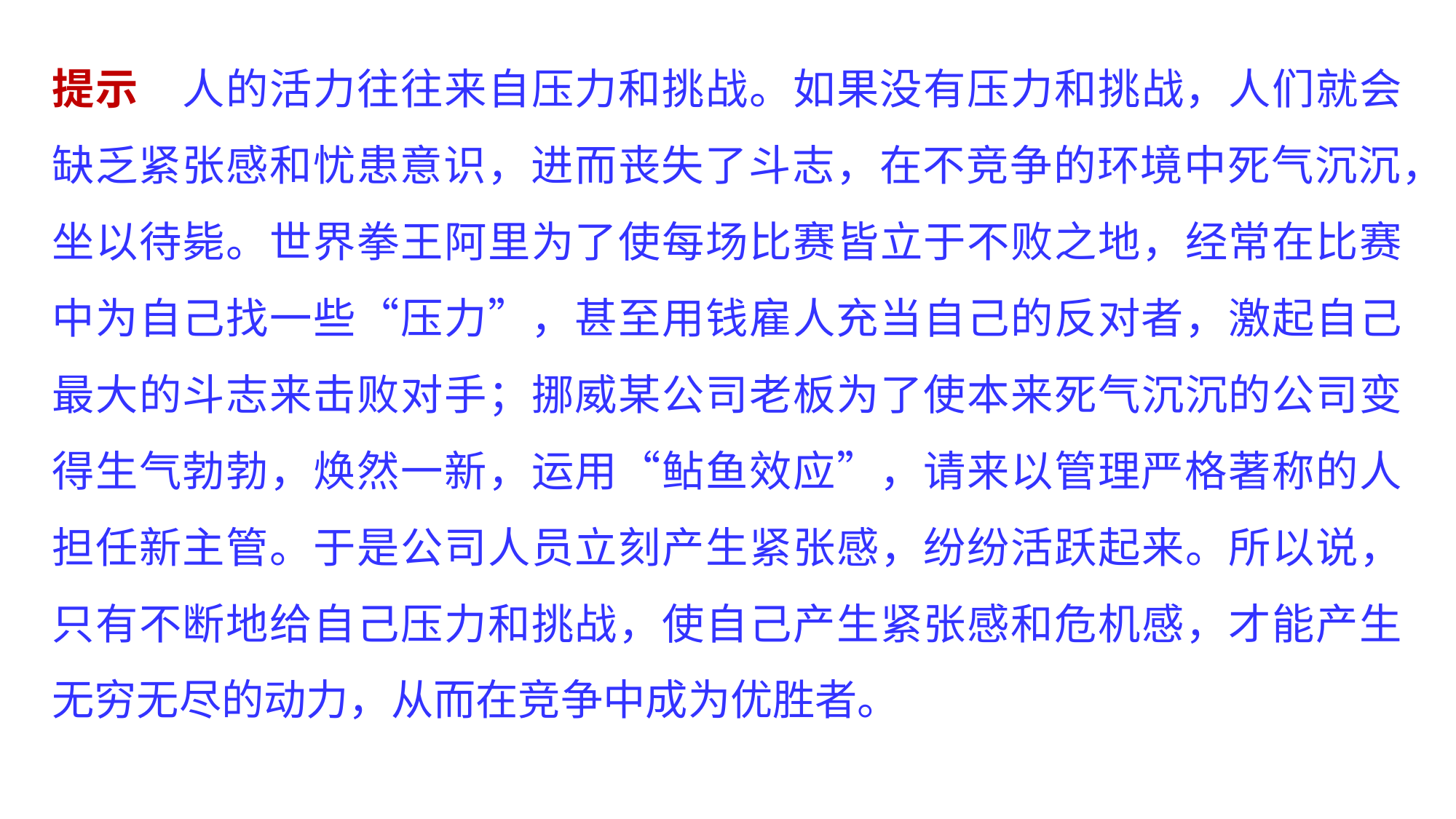

提示　人的活力往往来自压力和挑战。如果没有压力和挑战，人们就会缺乏紧张感和忧患意识，进而丧失了斗志，在不竞争的环境中死气沉沉，坐以待毙。世界拳王阿里为了使每场比赛皆立于不败之地，经常在比赛中为自己找一些“压力”，甚至用钱雇人充当自己的反对者，激起自己最大的斗志来击败对手；挪威某公司老板为了使本来死气沉沉的公司变得生气勃勃，焕然一新，运用“鲇鱼效应”，请来以管理严格著称的人担任新主管。于是公司人员立刻产生紧张感，纷纷活跃起来。所以说，只有不断地给自己压力和挑战，使自己产生紧张感和危机感，才能产生无穷无尽的动力，从而在竞争中成为优胜者。